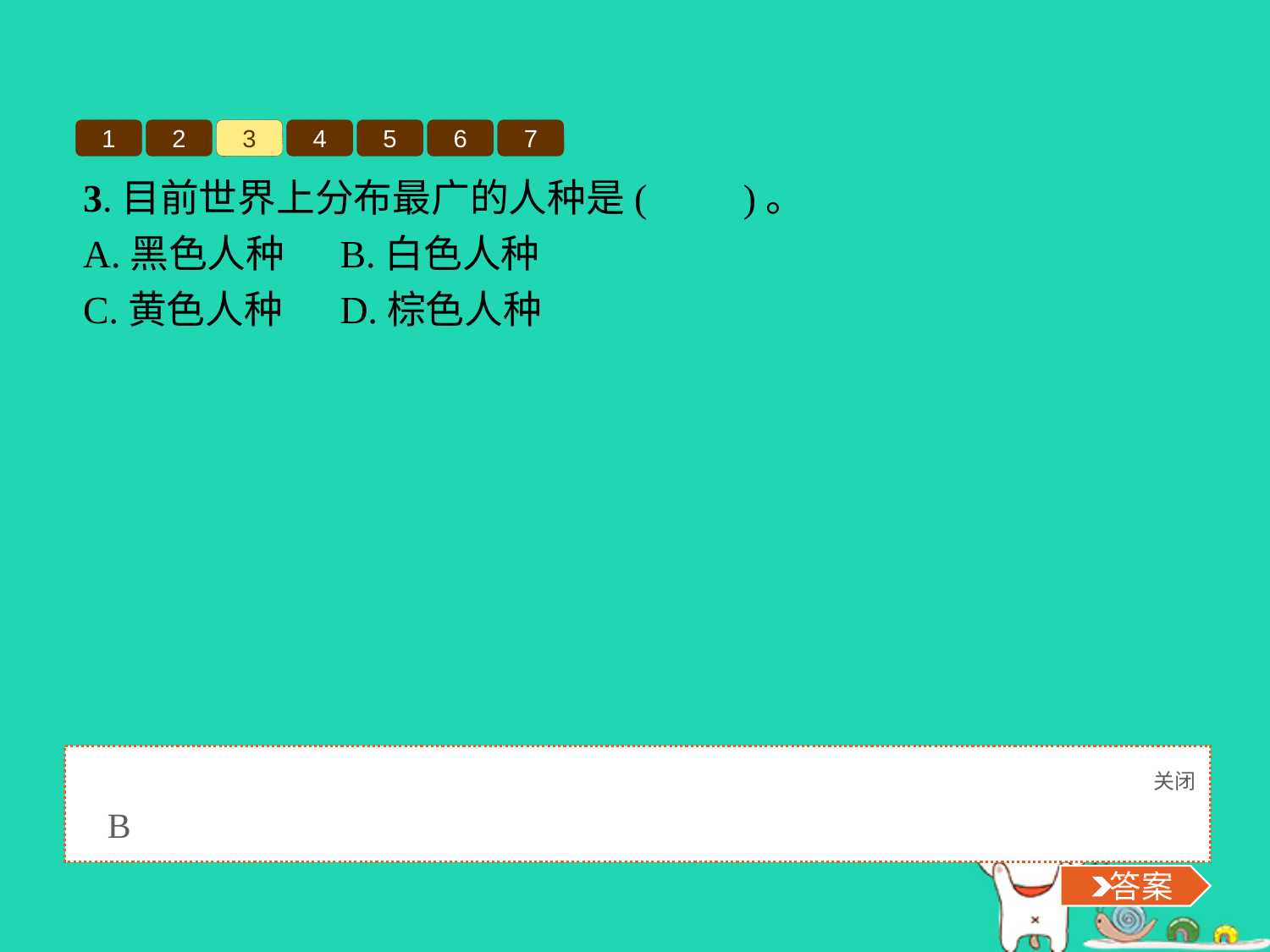

1
2
3
4
5
6
7
3.目前世界上分布最广的人种是(　　)。
A.黑色人种	B.白色人种
C.黄色人种	D.棕色人种

关闭
  答案

B
  答案